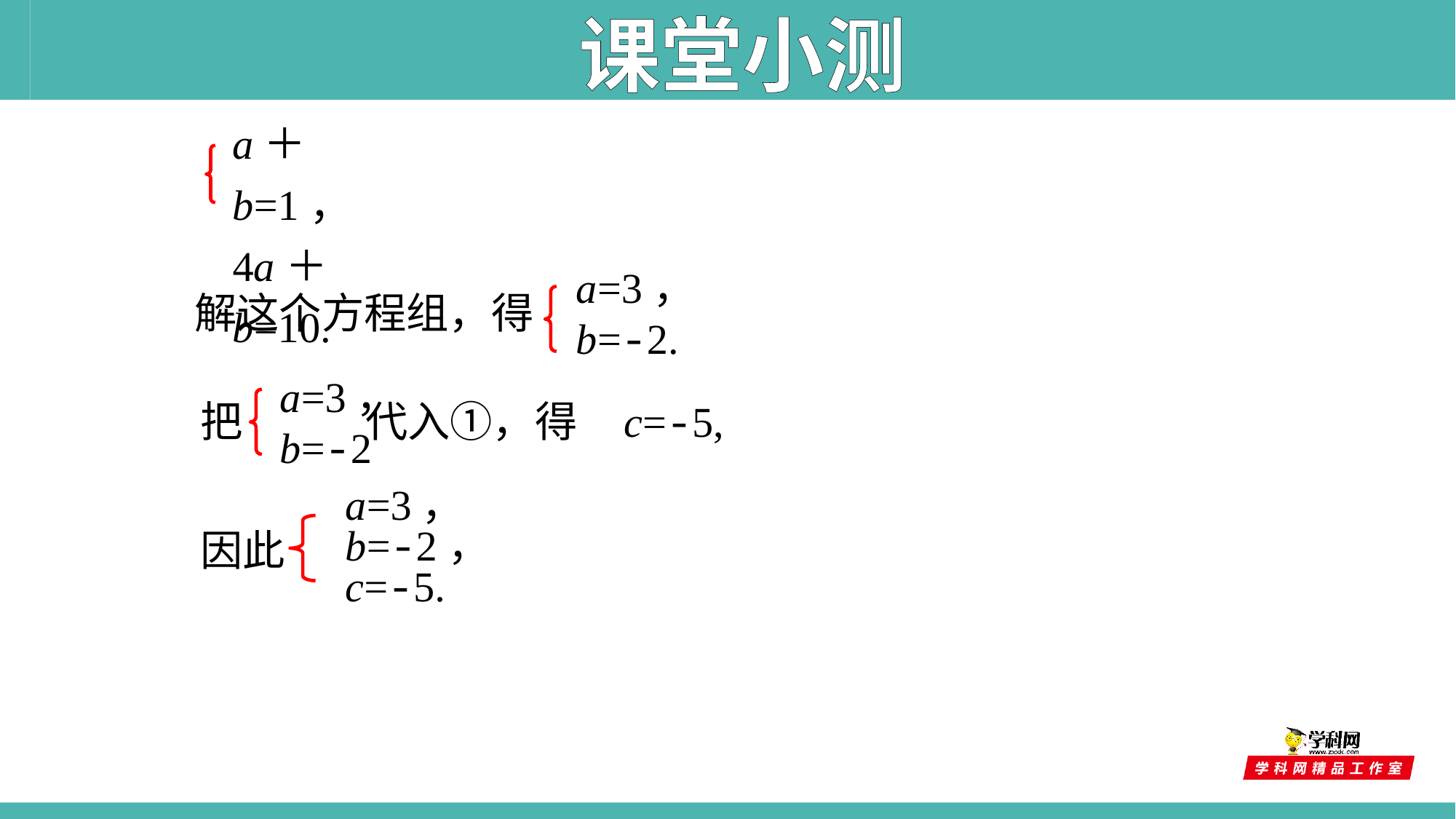

课堂小测
a＋b=1，
4a＋b=10.

a=3，
b=-2.
解这个方程组，得

a=3，
b=-2
把             代入①，得

c=-5,
a=3，
b=-2，
c=-5.

因此